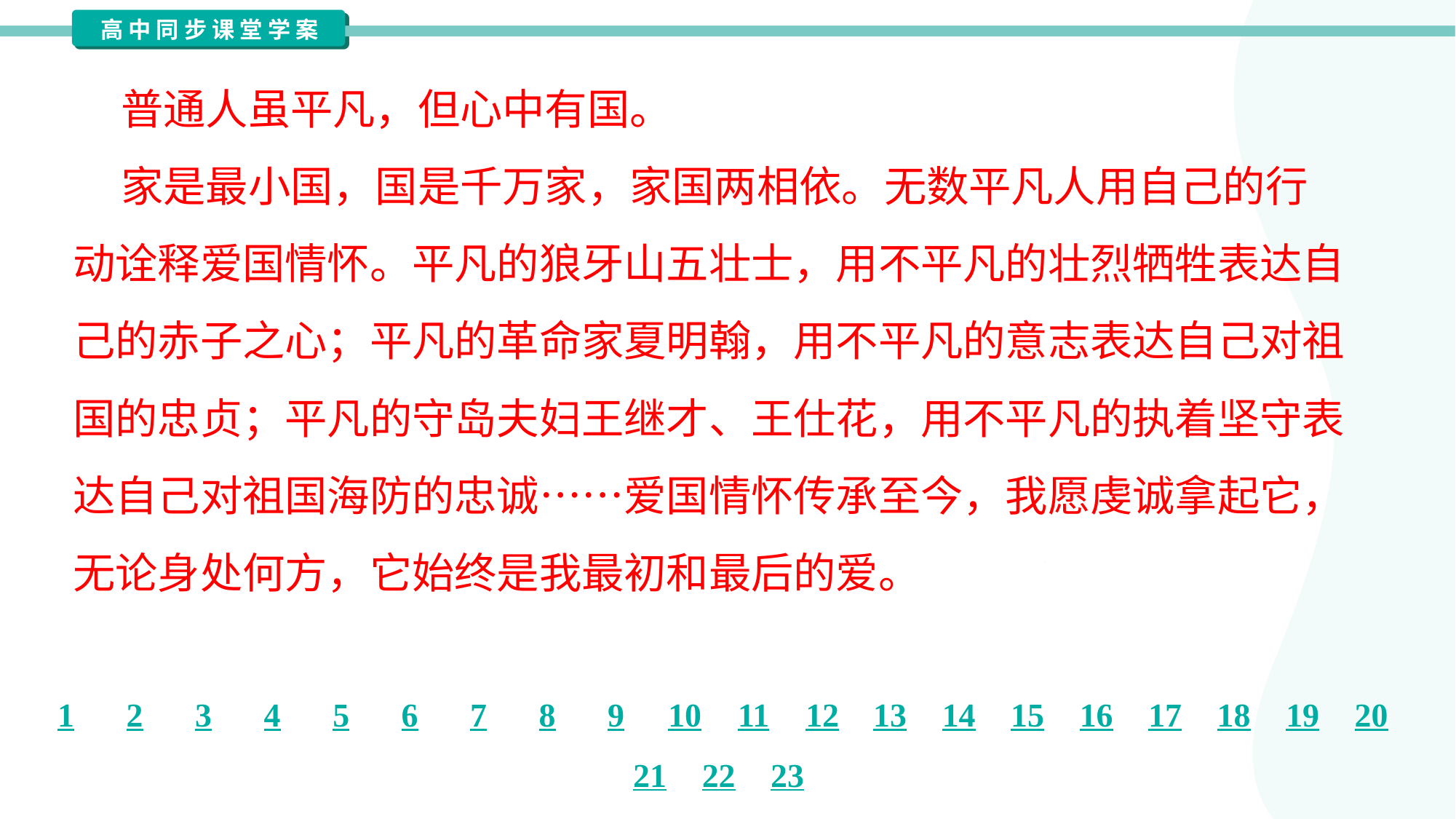

普通人虽平凡，但心中有国。
    家是最小国，国是千万家，家国两相依。无数平凡人用自己的行
动诠释爱国情怀。平凡的狼牙山五壮士，用不平凡的壮烈牺牲表达自
己的赤子之心；平凡的革命家夏明翰，用不平凡的意志表达自己对祖
国的忠贞；平凡的守岛夫妇王继才、王仕花，用不平凡的执着坚守表
达自己对祖国海防的忠诚……爱国情怀传承至今，我愿虔诚拿起它，
无论身处何方，它始终是我最初和最后的爱。